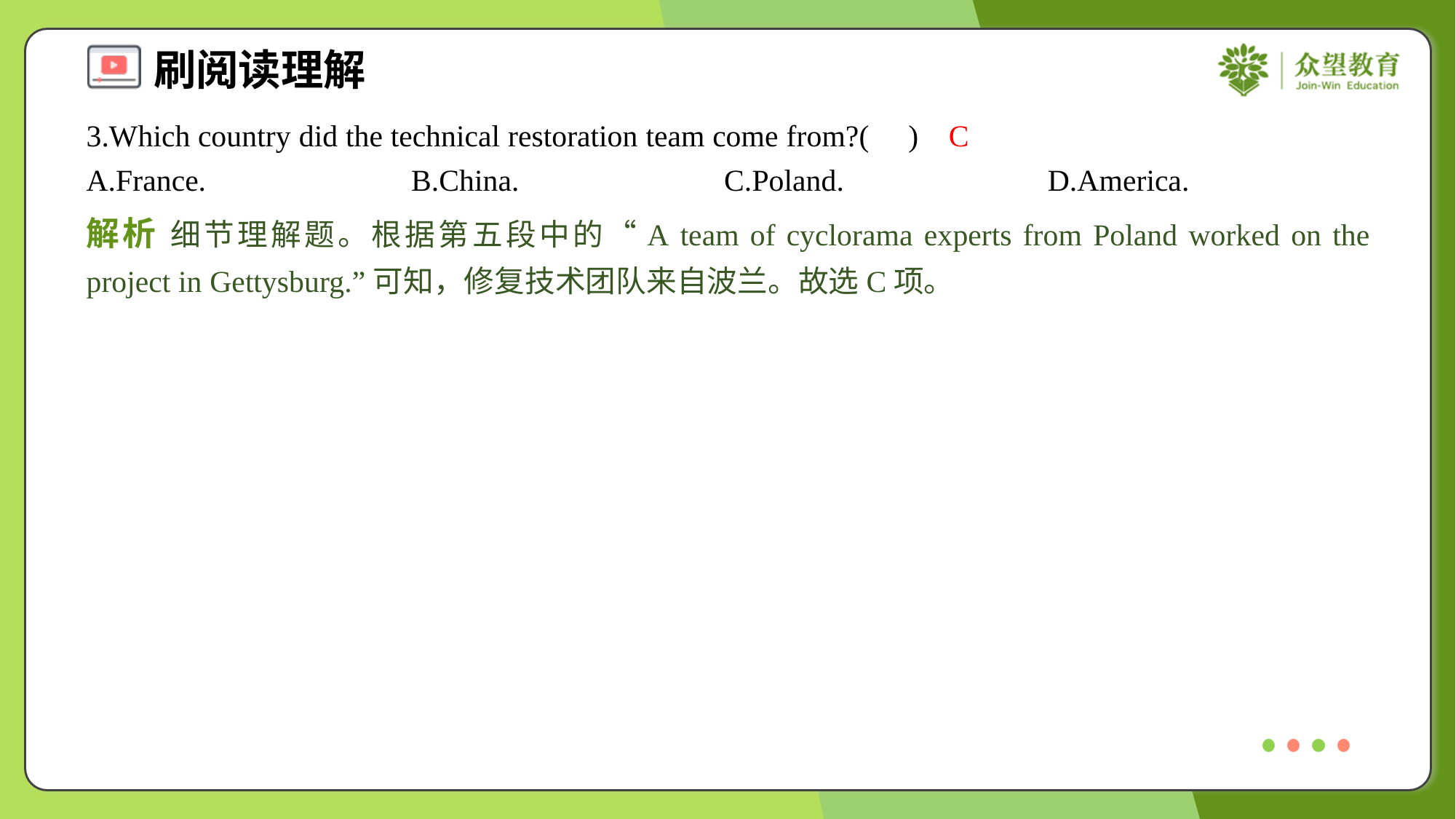

3.Which country did the technical restoration team come from?(     )
C
A.France.	B.China.	C.Poland.	D.America.
解析 细节理解题。根据第五段中的“A team of cyclorama experts from Poland worked on the project in Gettysburg.”可知，修复技术团队来自波兰。故选C项。